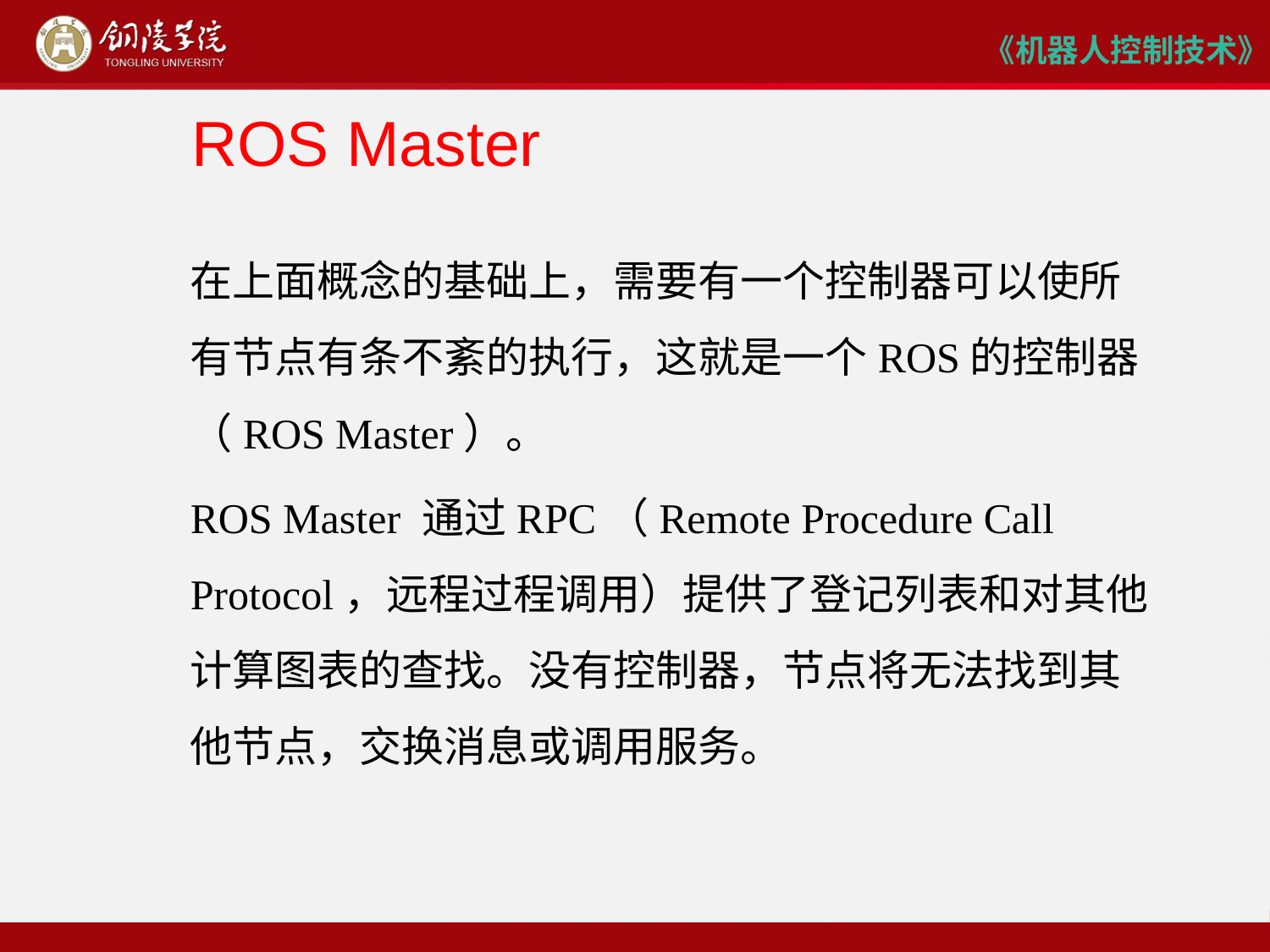

# ROS Master
在上面概念的基础上，需要有一个控制器可以使所有节点有条不紊的执行，这就是一个ROS的控制器（ROS Master）。
ROS Master 通过RPC（Remote Procedure Call Protocol，远程过程调用）提供了登记列表和对其他计算图表的查找。没有控制器，节点将无法找到其他节点，交换消息或调用服务。